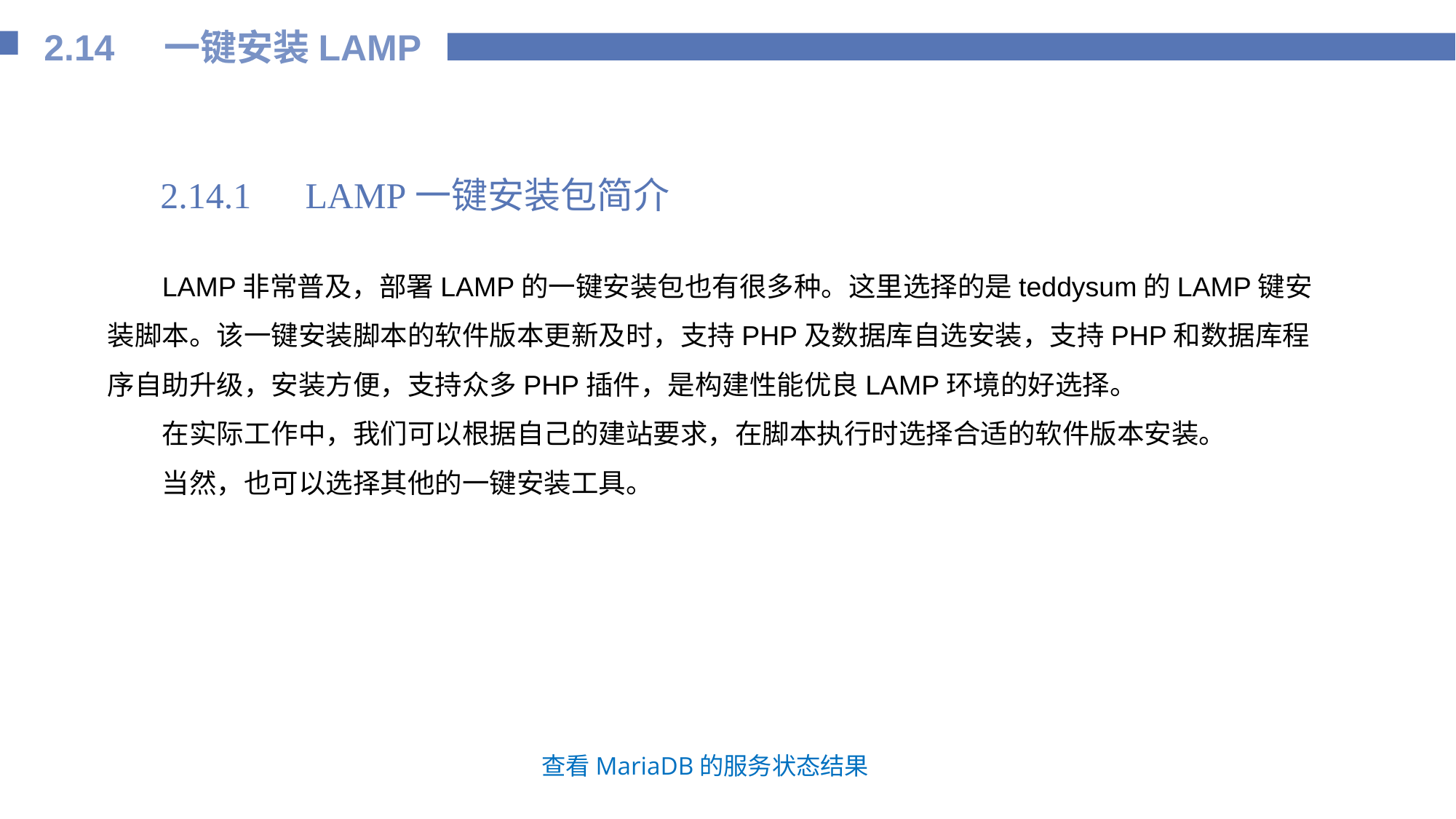

2.14    一键安装LAMP

2.14.1　LAMP一键安装包简介
LAMP非常普及，部署LAMP的一键安装包也有很多种。这里选择的是teddysum的LAMP键安装脚本。该一键安装脚本的软件版本更新及时，支持PHP及数据库自选安装，支持PHP和数据库程序自助升级，安装方便，支持众多PHP插件，是构建性能优良LAMP环境的好选择。
在实际工作中，我们可以根据自己的建站要求，在脚本执行时选择合适的软件版本安装。
当然，也可以选择其他的一键安装工具。
查看MariaDB的服务状态结果